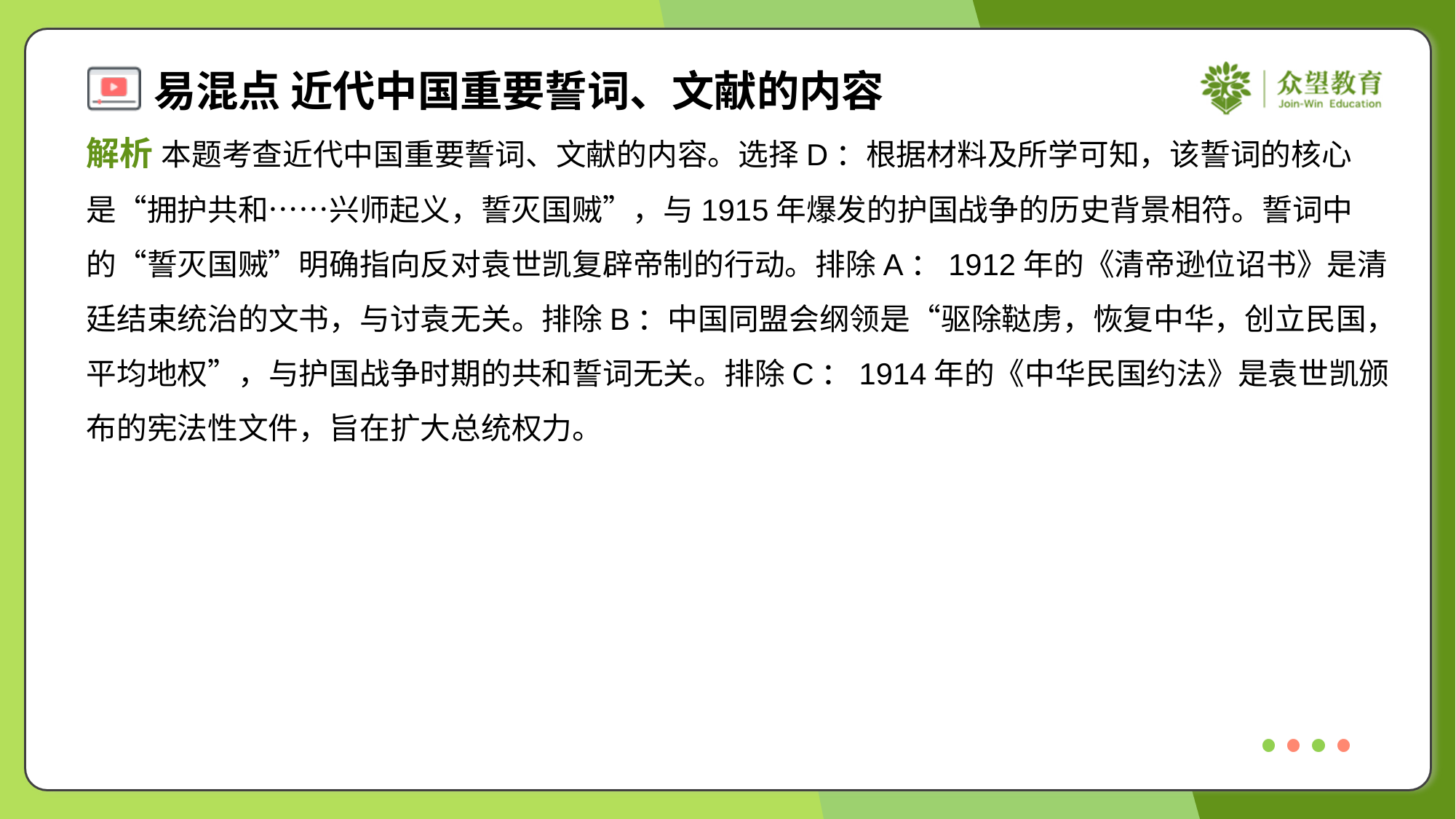

解析 本题考查近代中国重要誓词、文献的内容。选择D：根据材料及所学可知，该誓词的核心
是“拥护共和……兴师起义，誓灭国贼”，与1915年爆发的护国战争的历史背景相符。誓词中
的“誓灭国贼”明确指向反对袁世凯复辟帝制的行动。排除A：1912年的《清帝逊位诏书》是清
廷结束统治的文书，与讨袁无关。排除B：中国同盟会纲领是“驱除鞑虏，恢复中华，创立民国，
平均地权”，与护国战争时期的共和誓词无关。排除C：1914年的《中华民国约法》是袁世凯颁
布的宪法性文件，旨在扩大总统权力。